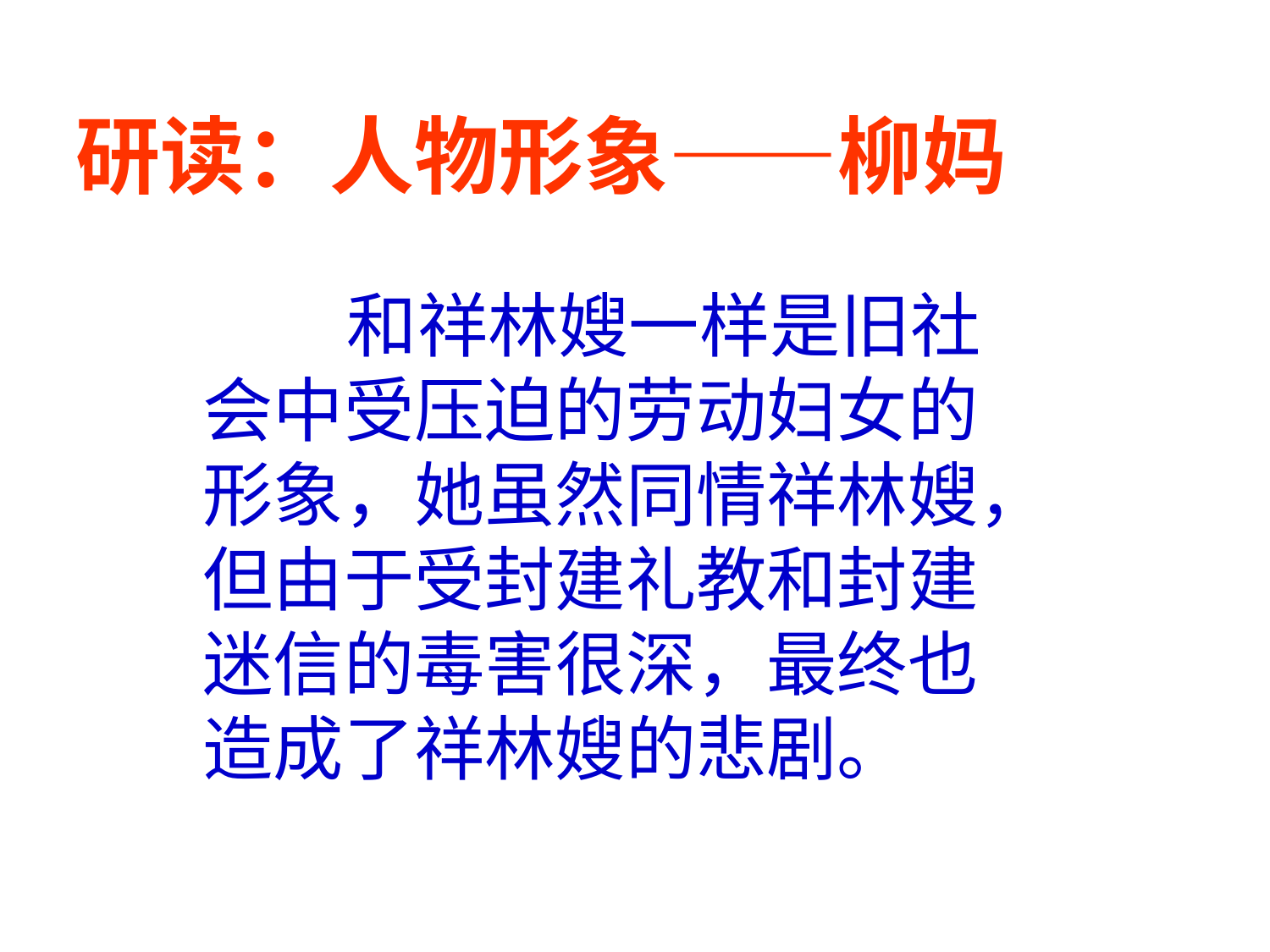

研读：人物形象——柳妈
        和祥林嫂一样是旧社会中受压迫的劳动妇女的形象，她虽然同情祥林嫂，但由于受封建礼教和封建迷信的毒害很深，最终也造成了祥林嫂的悲剧。